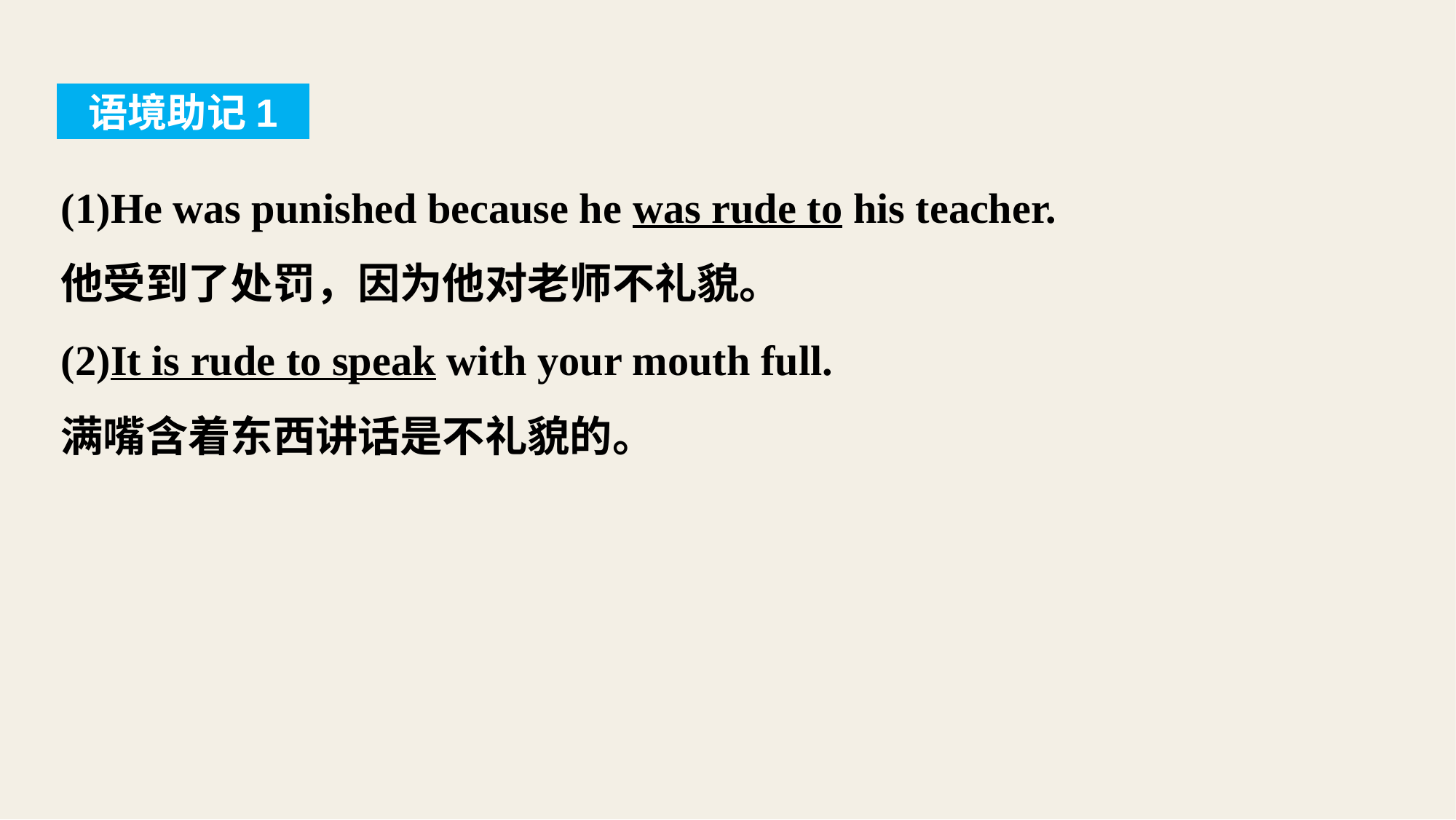

语境助记1
(1)He was punished because he was rude to his teacher.
他受到了处罚，因为他对老师不礼貌。
(2)It is rude to speak with your mouth full.
满嘴含着东西讲话是不礼貌的。